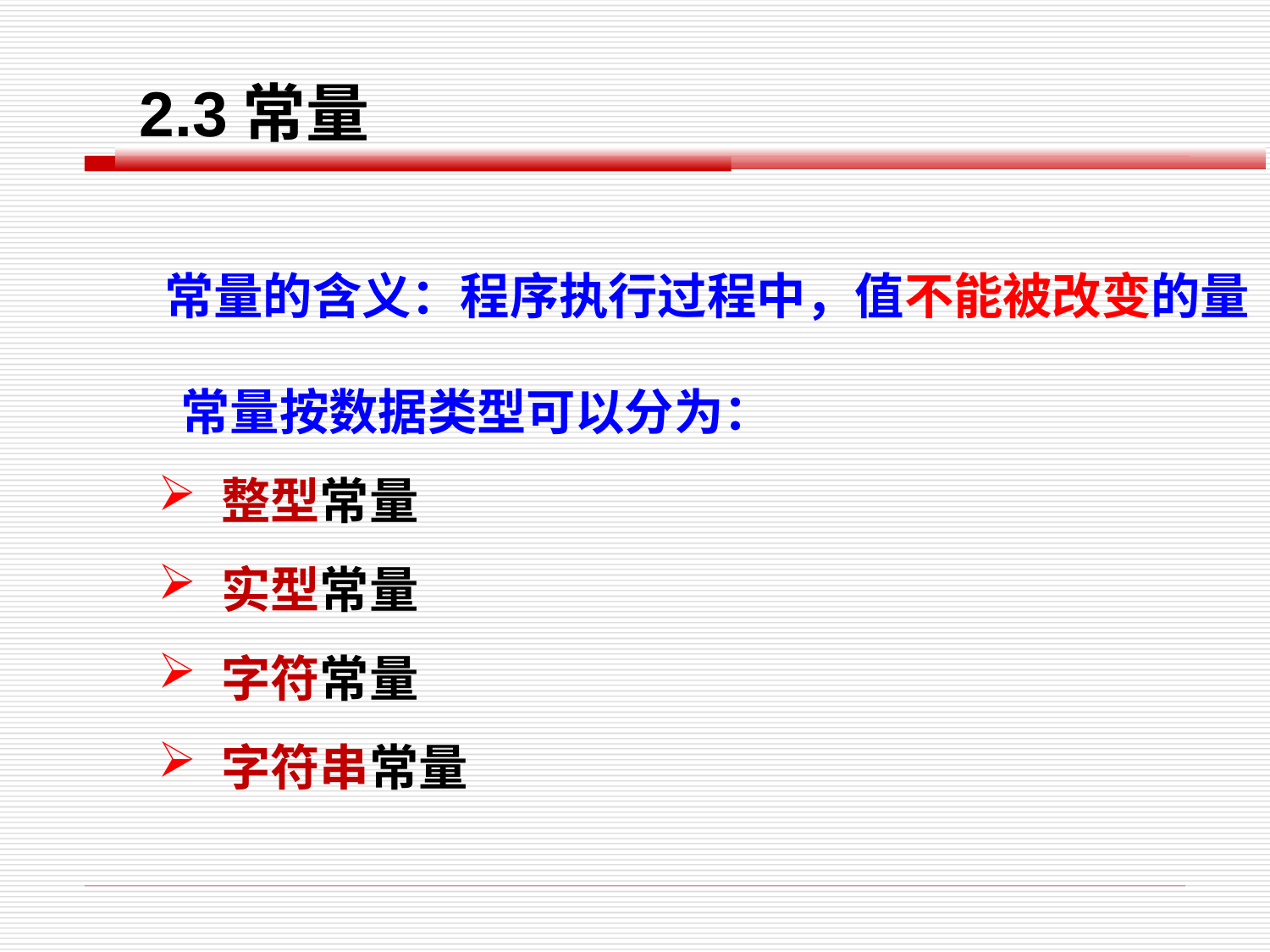

2.3常量

  常量的含义：程序执行过程中，值不能被改变的量
 常量按数据类型可以分为：
整型常量
实型常量
字符常量
字符串常量